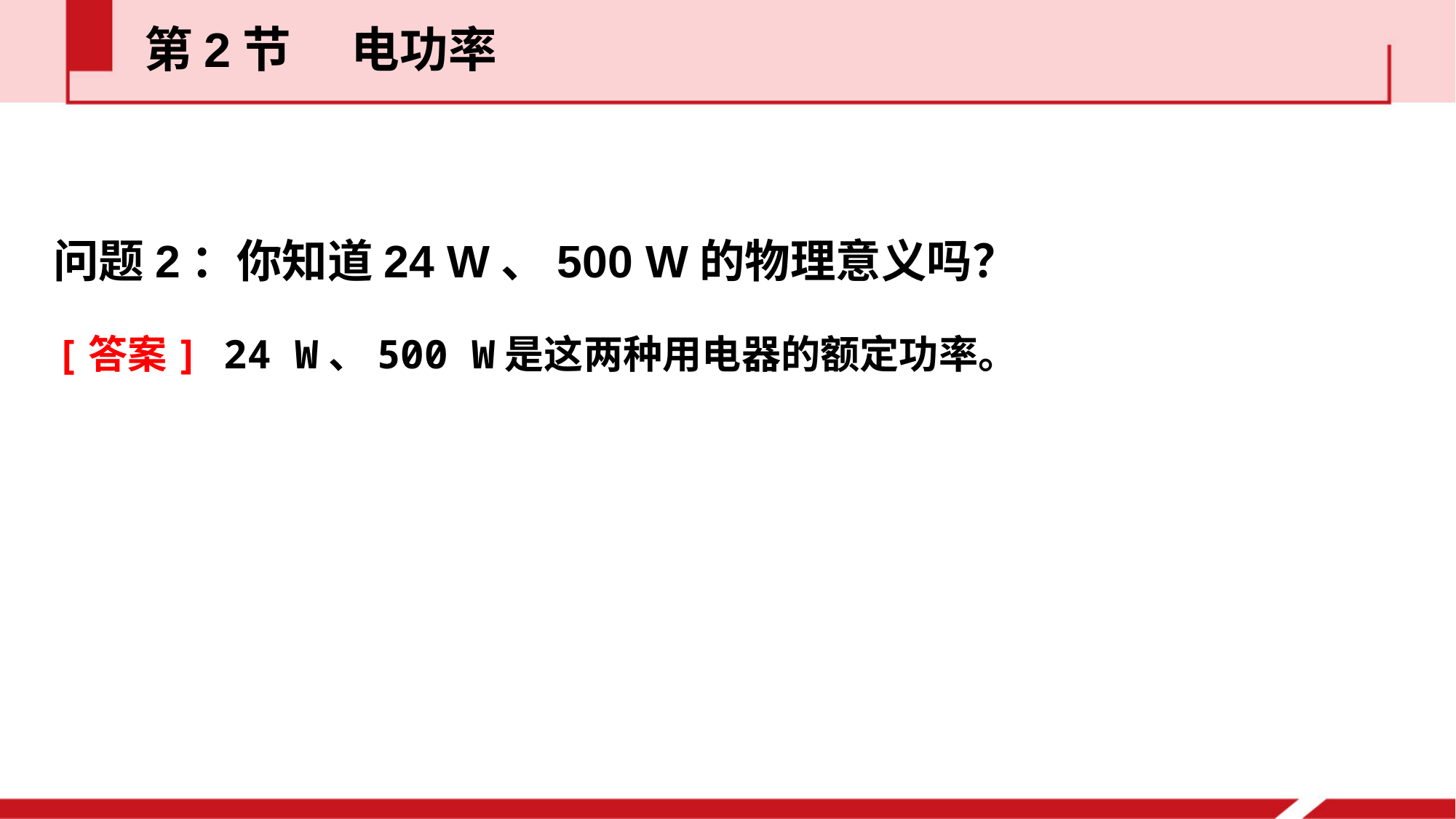

第2节  电功率
问题2：你知道24 W、500 W的物理意义吗？
[答案] 24 W、500 W是这两种用电器的额定功率。